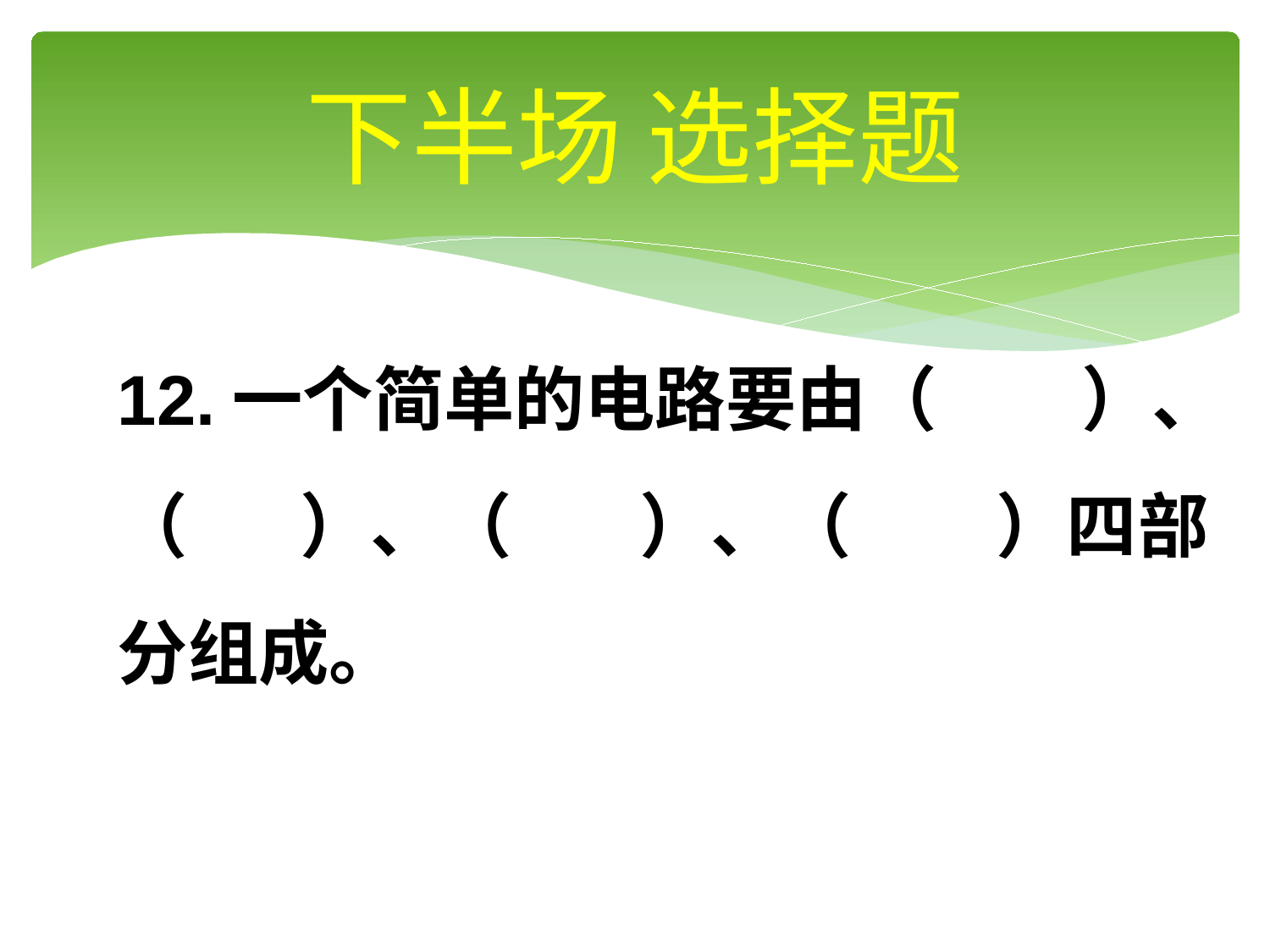

# 下半场 选择题
12.一个简单的电路要由（         ）、（       ）、（        ）、（         ）四部分组成。